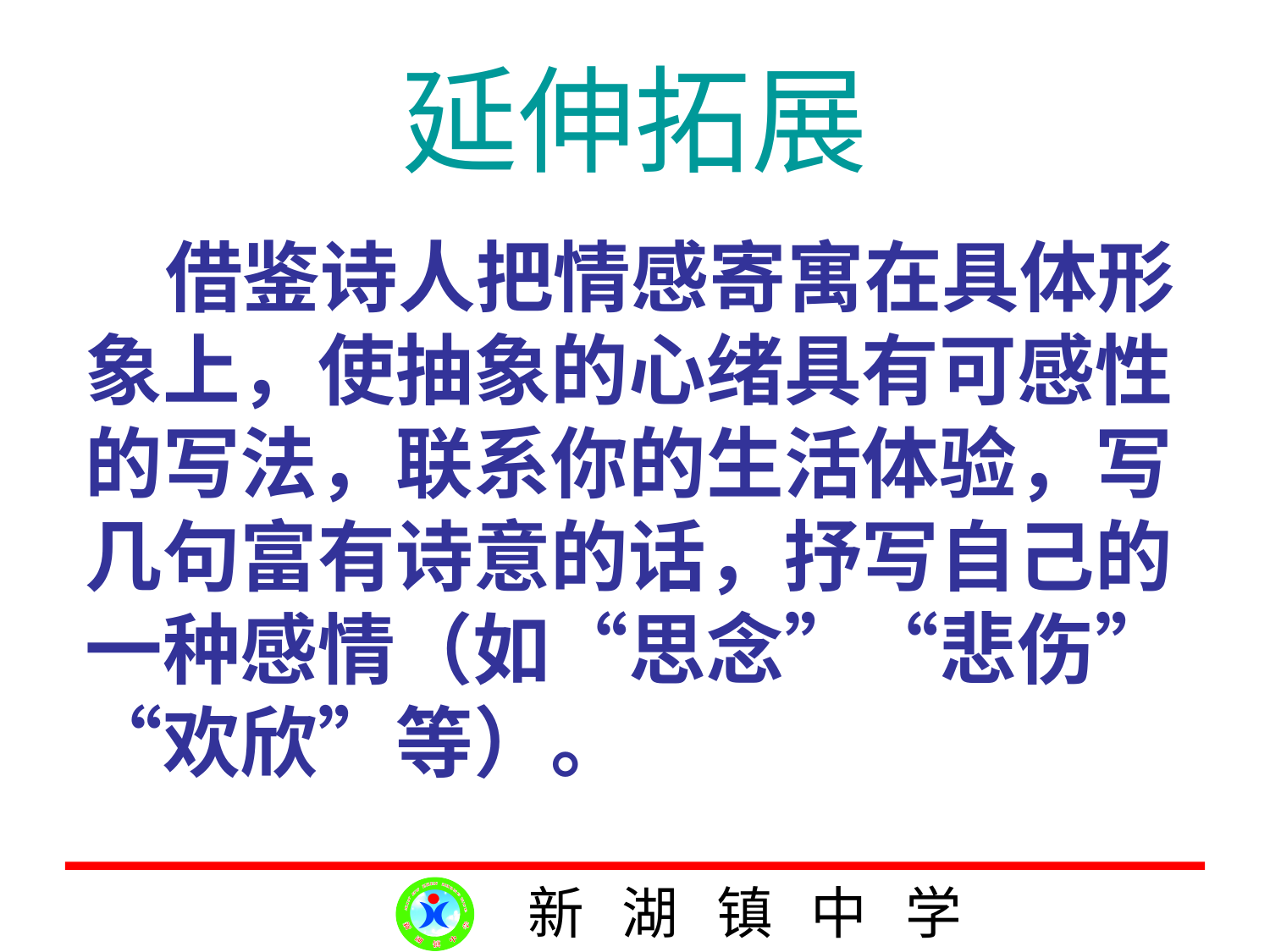

# 延伸拓展
         借鉴诗人把情感寄寓在具体形象上，使抽象的心绪具有可感性的写法，联系你的生活体验，写几句富有诗意的话，抒写自己的一种感情（如“思念”“悲伤”“欢欣”等）。